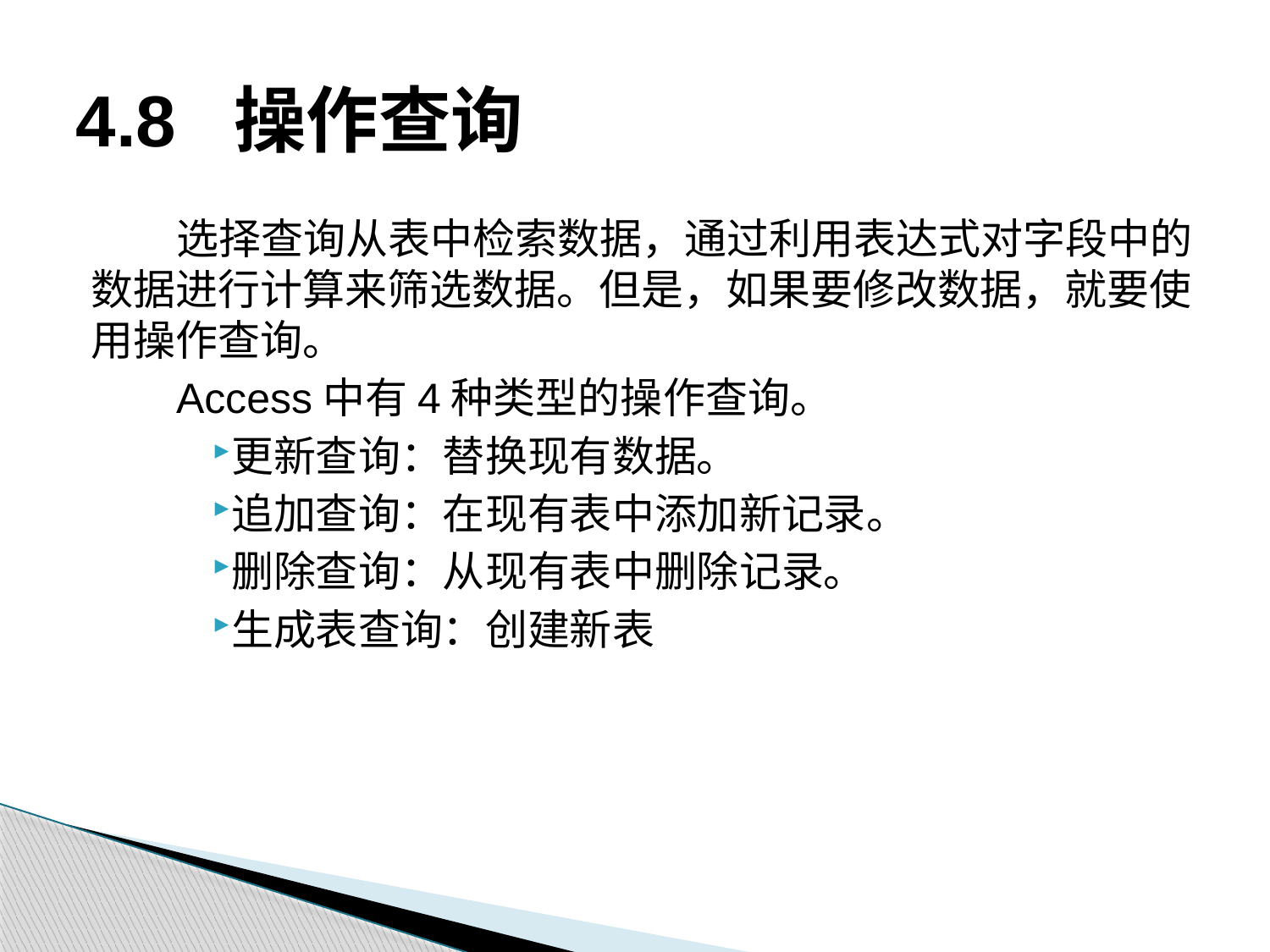

# 4.8  操作查询
选择查询从表中检索数据，通过利用表达式对字段中的数据进行计算来筛选数据。但是，如果要修改数据，就要使用操作查询。
Access中有4种类型的操作查询。
更新查询：替换现有数据。
追加查询：在现有表中添加新记录。
删除查询：从现有表中删除记录。
生成表查询：创建新表